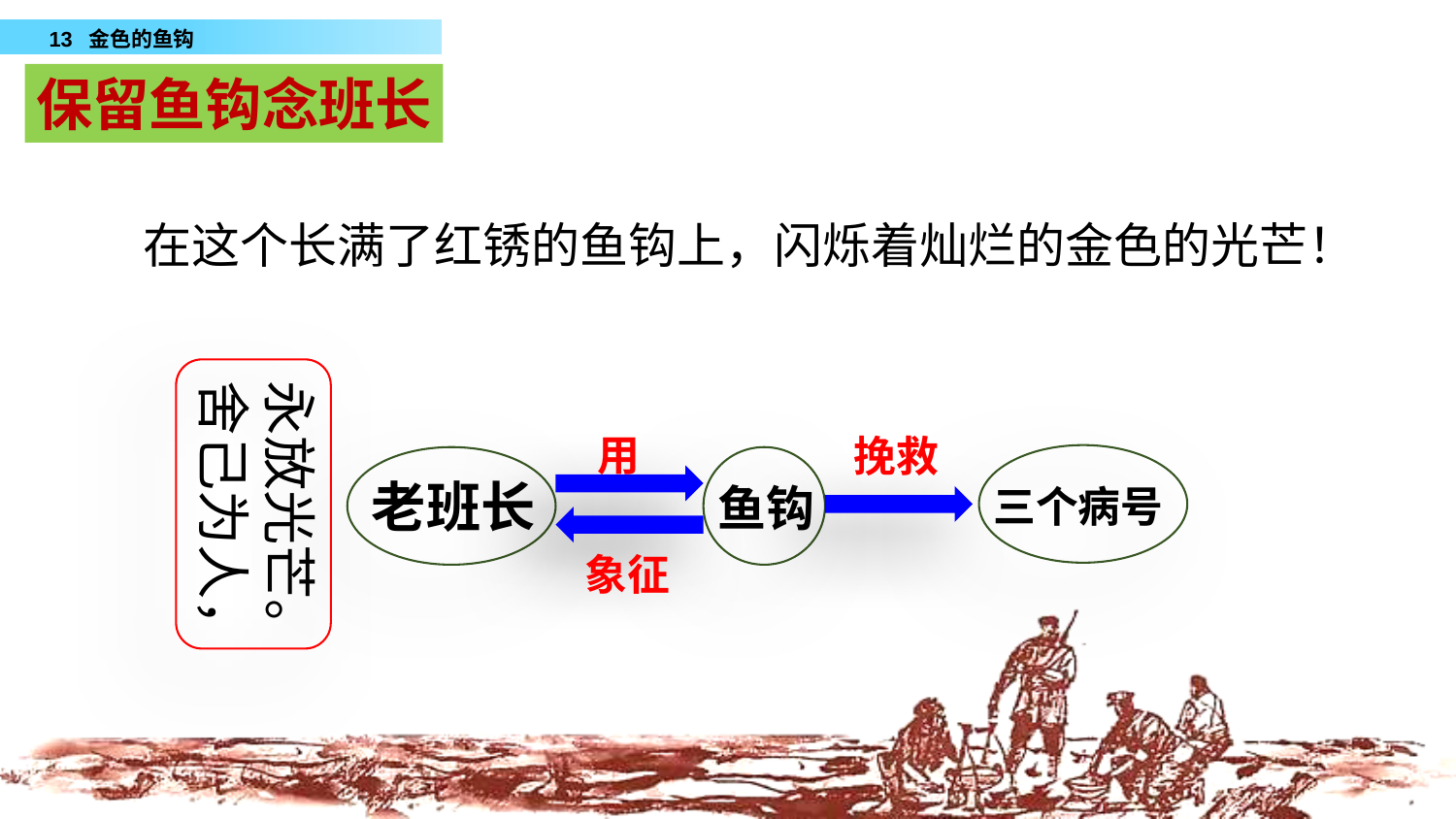

保留鱼钩念班长
在这个长满了红锈的鱼钩上，闪烁着灿烂的金色的光芒！

永放光芒。舍己为人，
用
挽救

三个病号

老班长

鱼钩

象征